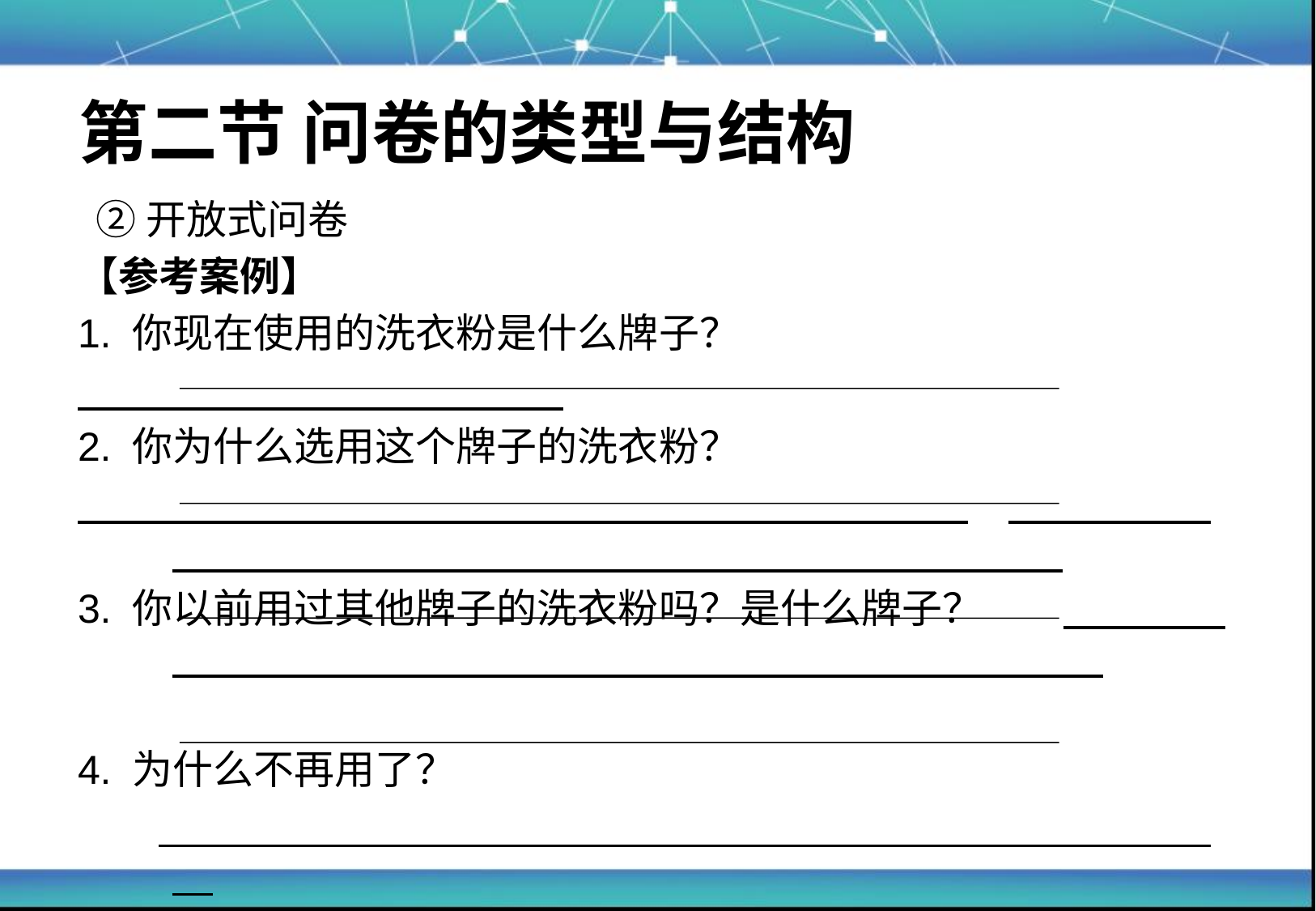

# 第二节 问卷的类型与结构
  ②开放式问卷
【参考案例】
1. 你现在使用的洗衣粉是什么牌子？

2. 你为什么选用这个牌子的洗衣粉？

3. 你以前用过其他牌子的洗衣粉吗？是什么牌子？

4. 为什么不再用了？